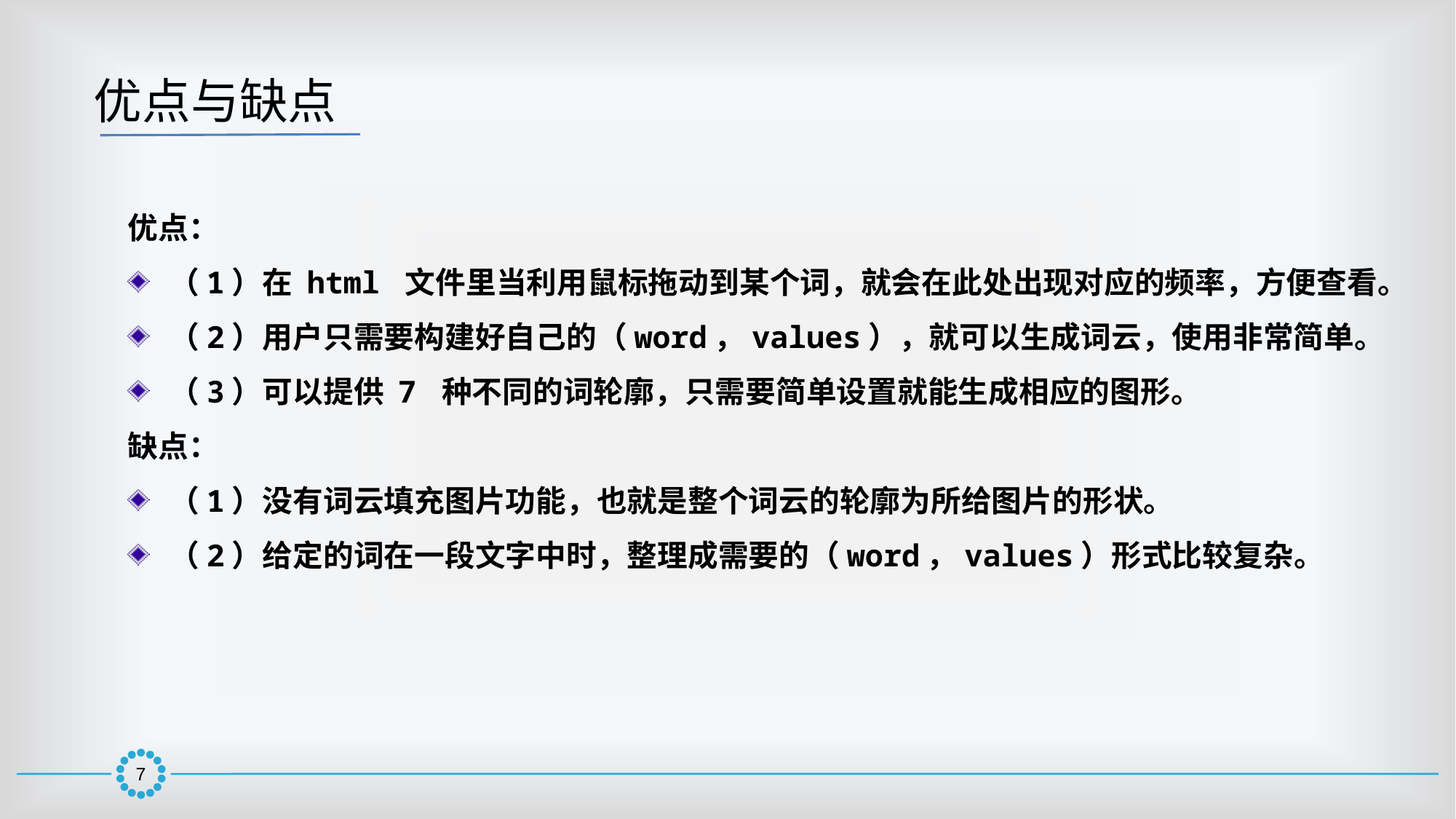

优点与缺点

优点：
（1）在 html 文件里当利用鼠标拖动到某个词，就会在此处出现对应的频率，方便查看。
（2）用户只需要构建好自己的（word，values），就可以生成词云，使用非常简单。
（3）可以提供 7 种不同的词轮廓，只需要简单设置就能生成相应的图形。
缺点：
（1）没有词云填充图片功能，也就是整个词云的轮廓为所给图片的形状。
（2）给定的词在一段文字中时，整理成需要的（word，values）形式比较复杂。

7